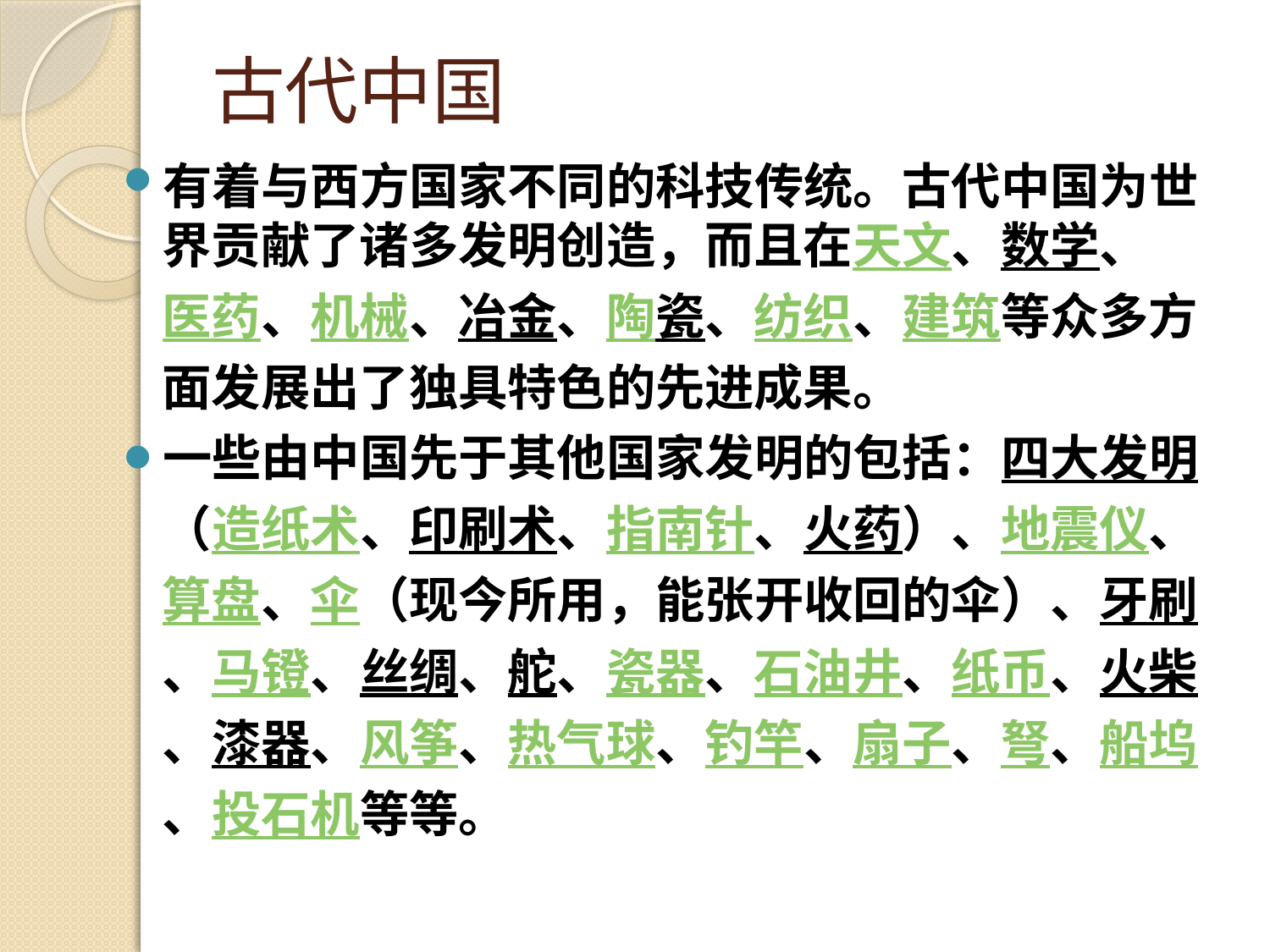

# 古代中国
有着与西方国家不同的科技传统。古代中国为世界贡献了诸多发明创造，而且在天文、数学、医药、机械、冶金、陶瓷、纺织、建筑等众多方面发展出了独具特色的先进成果。
一些由中国先于其他国家发明的包括：四大发明（造纸术、印刷术、指南针、火药）、地震仪、算盘、伞（现今所用，能张开收回的伞）、牙刷、马镫、丝绸、舵、瓷器、石油井、纸币、火柴、漆器、风筝、热气球、钓竿、扇子、弩、船坞、投石机等等。